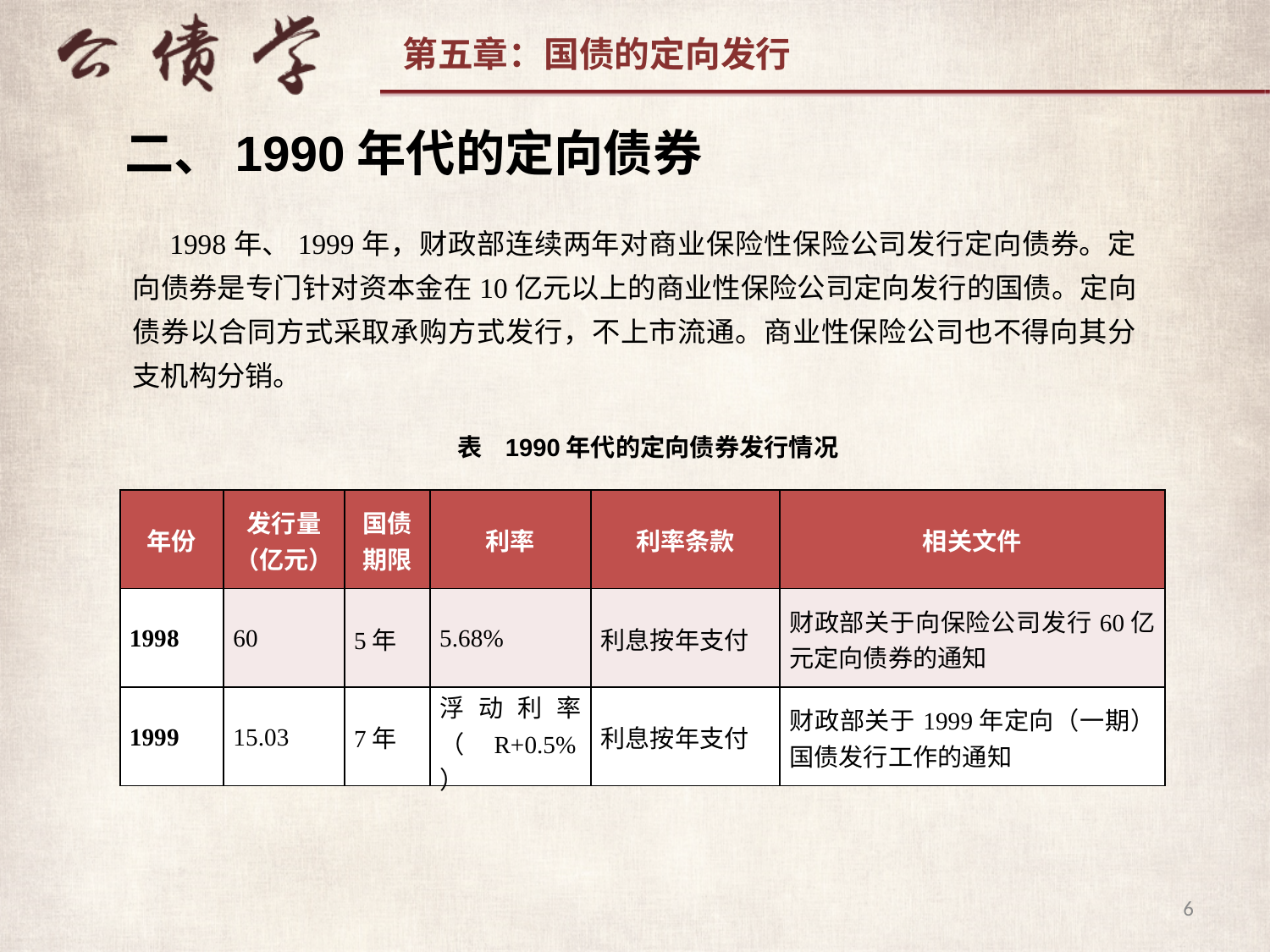

二、1990年代的定向债券
1998年、1999年，财政部连续两年对商业保险性保险公司发行定向债券。定向债券是专门针对资本金在10亿元以上的商业性保险公司定向发行的国债。定向债券以合同方式采取承购方式发行，不上市流通。商业性保险公司也不得向其分支机构分销。
表   1990年代的定向债券发行情况
| 年份 | 发行量（亿元） | 国债期限 | 利率 | 利率条款 | 相关文件 |
| --- | --- | --- | --- | --- | --- |
| 1998 | 60 | 5年 | 5.68% | 利息按年支付 | 财政部关于向保险公司发行60亿元定向债券的通知 |
| 1999 | 15.03 | 7年 | 浮动利率（R+0.5%） | 利息按年支付 | 财政部关于1999年定向（一期）国债发行工作的通知 |
6